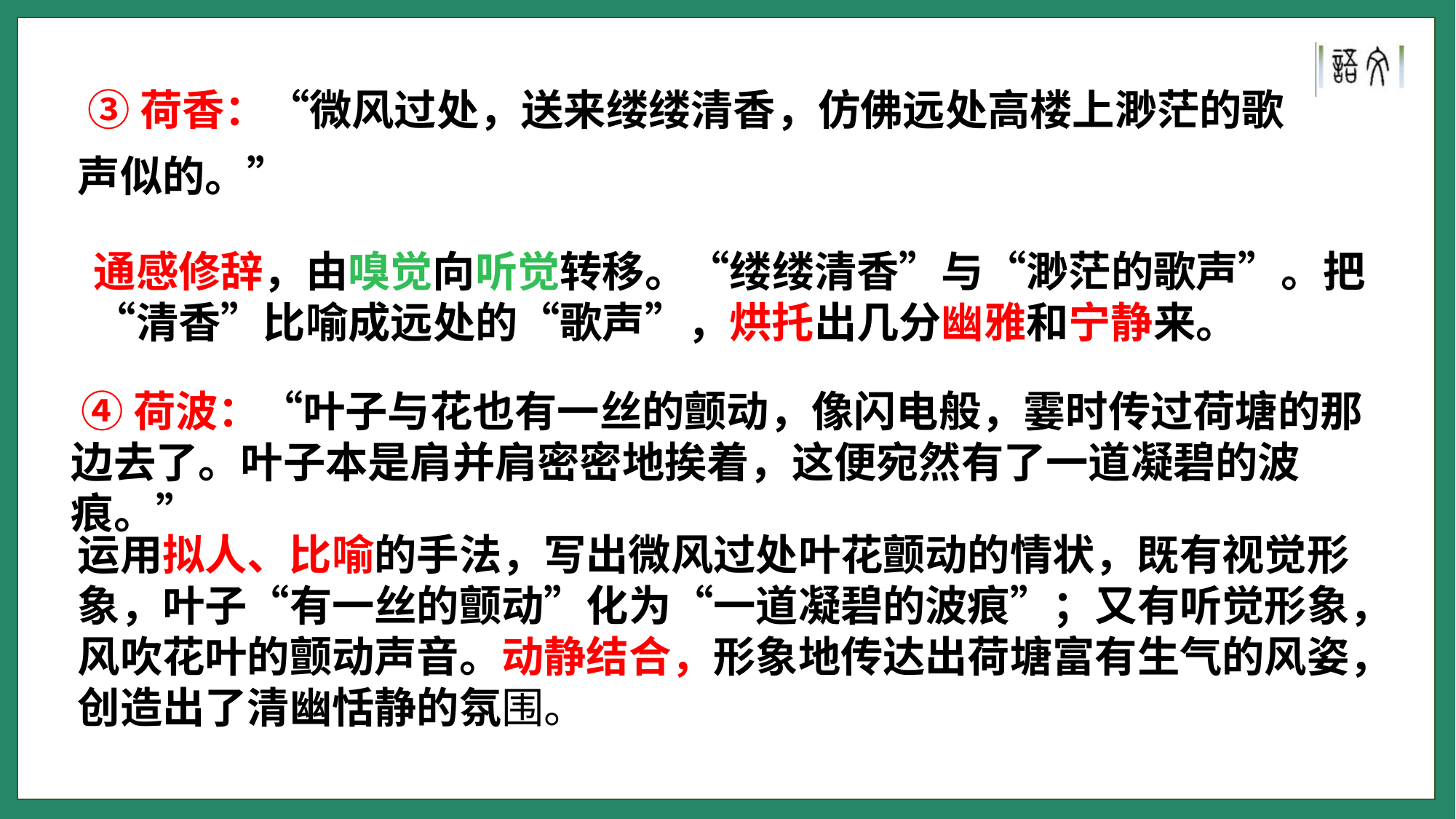

③荷香：“微风过处，送来缕缕清香，仿佛远处高楼上渺茫的歌声似的。”
通感修辞，由嗅觉向听觉转移。“缕缕清香”与“渺茫的歌声”。把“清香”比喻成远处的“歌声”，烘托出几分幽雅和宁静来。
 ④荷波：“叶子与花也有一丝的颤动，像闪电般，霎时传过荷塘的那边去了。叶子本是肩并肩密密地挨着，这便宛然有了一道凝碧的波痕。”
运用拟人、比喻的手法，写出微风过处叶花颤动的情状，既有视觉形象，叶子“有一丝的颤动”化为“一道凝碧的波痕”；又有听觉形象，风吹花叶的颤动声音。动静结合，形象地传达出荷塘富有生气的风姿，创造出了清幽恬静的氛围。